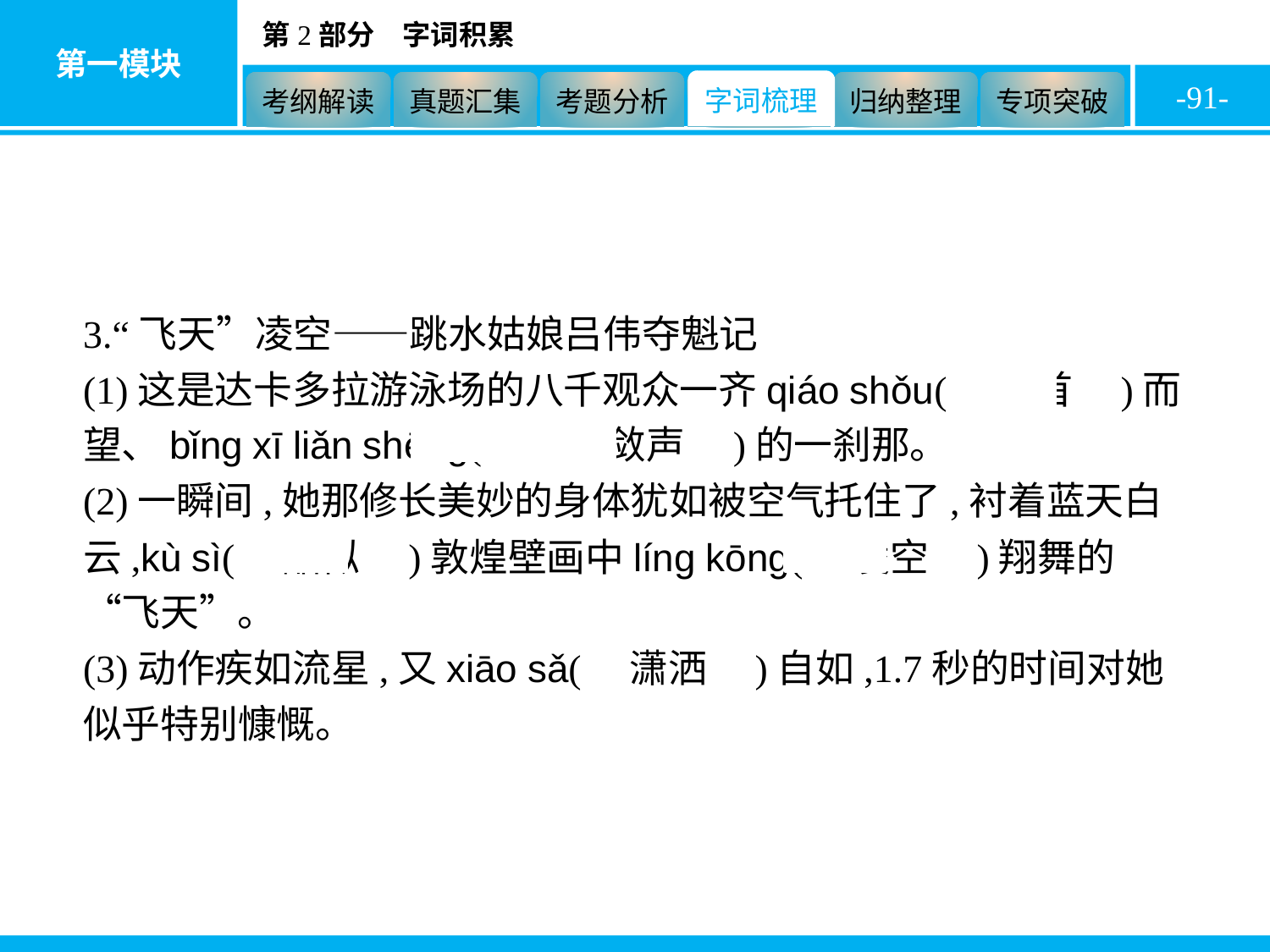

-91-
3.“飞天”凌空——跳水姑娘吕伟夺魁记
(1)这是达卡多拉游泳场的八千观众一齐qiáo shǒu(　翘首　)而望、bǐng xī liǎn shēng(　屏息敛声　)的一刹那。
(2)一瞬间,她那修长美妙的身体犹如被空气托住了,衬着蓝天白云,kù sì(　酷似　)敦煌壁画中líng kōng(　凌空　)翔舞的“飞天”。
(3)动作疾如流星,又xiāo sǎ(　潇洒　)自如,1.7秒的时间对她似乎特别慷慨。